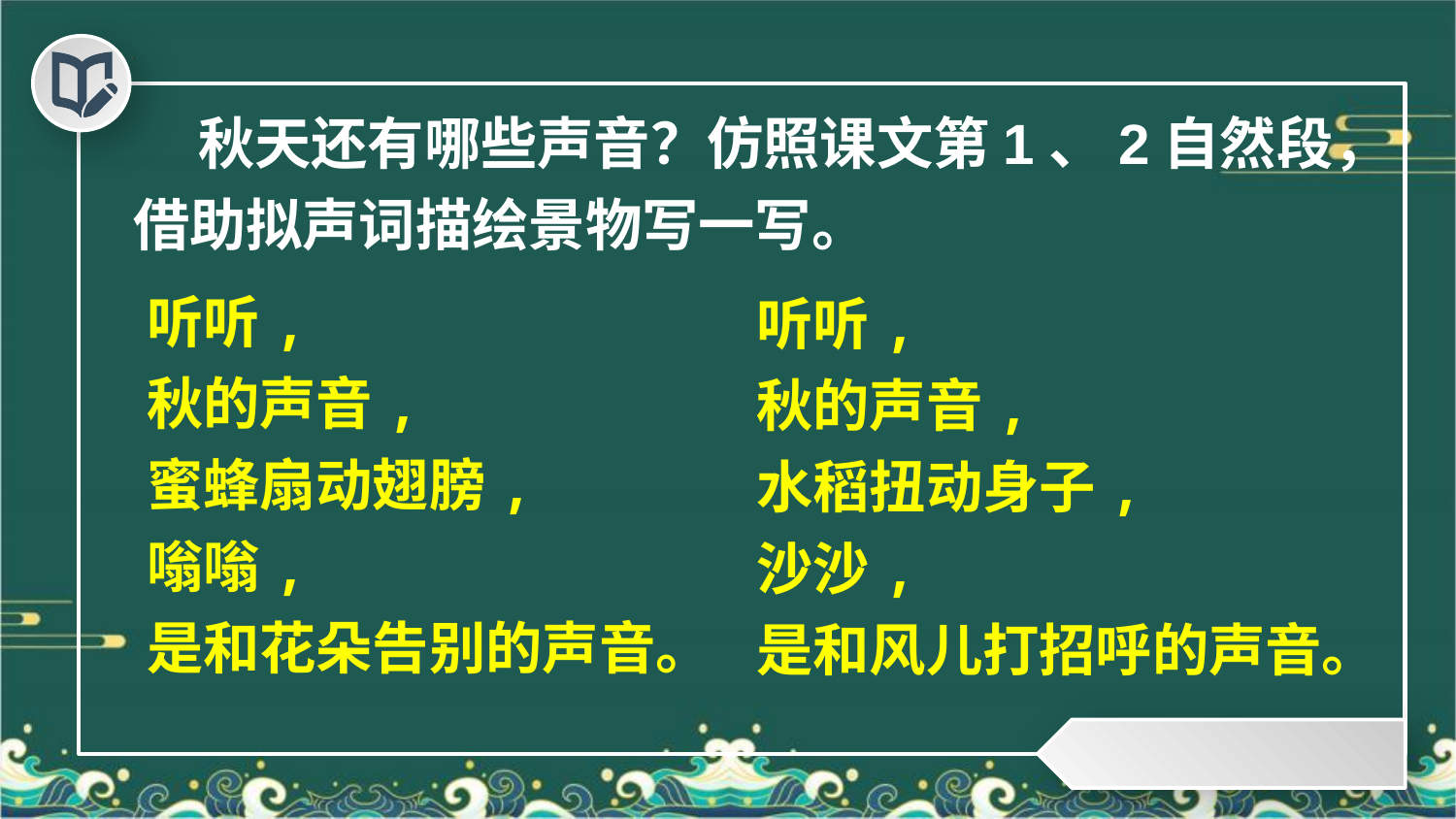

秋天还有哪些声音？仿照课文第1、2自然段，借助拟声词描绘景物写一写。
听听,
秋的声音,
蜜蜂扇动翅膀,
嗡嗡,
是和花朵告别的声音。
听听,
秋的声音,
水稻扭动身子,
沙沙,
是和风儿打招呼的声音。